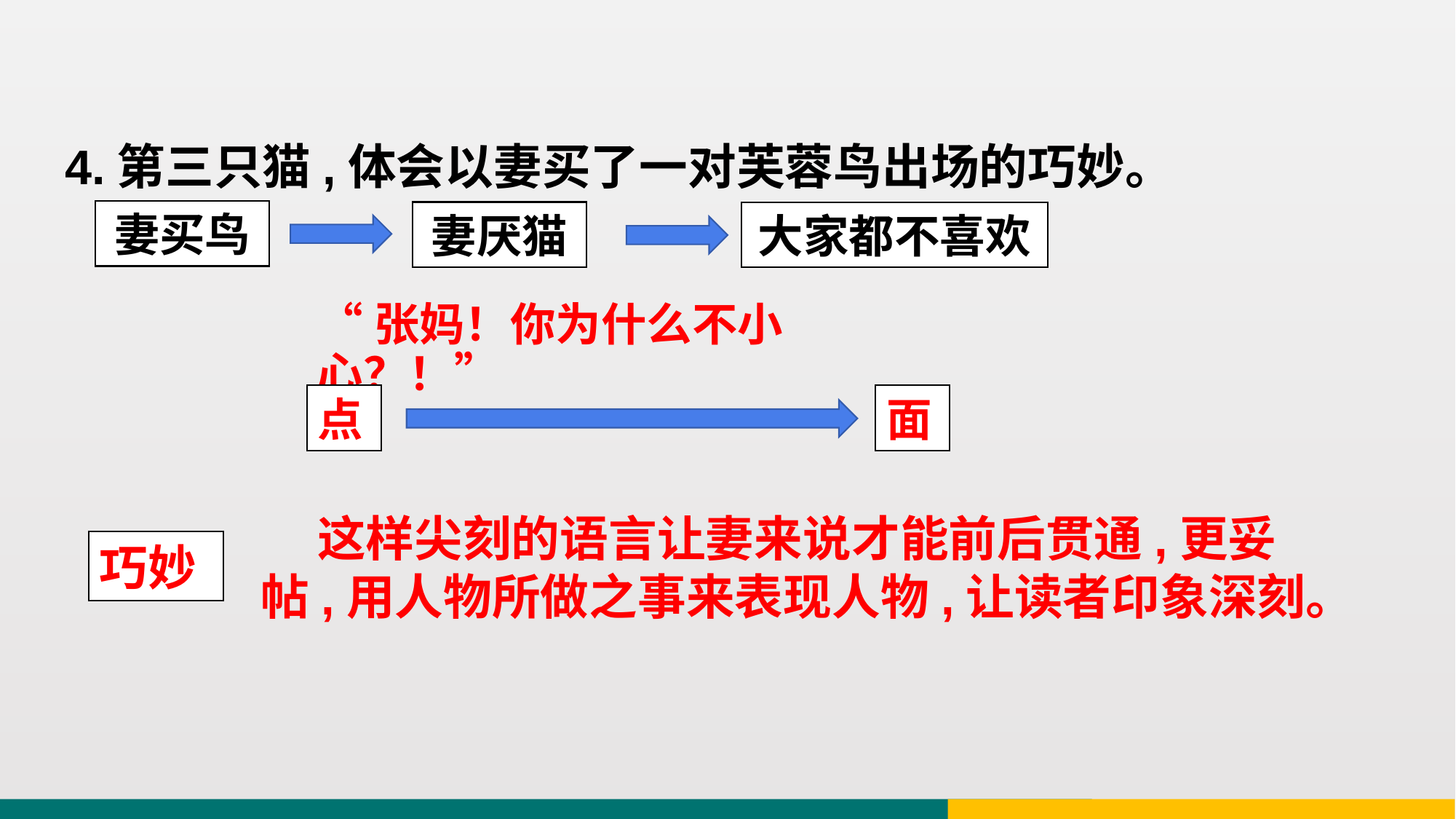

4.第三只猫,体会以妻买了一对芙蓉鸟出场的巧妙。
妻买鸟
妻厌猫
大家都不喜欢

“张妈！你为什么不小心？！”
点
面

    这样尖刻的语言让妻来说才能前后贯通,更妥帖,用人物所做之事来表现人物,让读者印象深刻。
巧妙